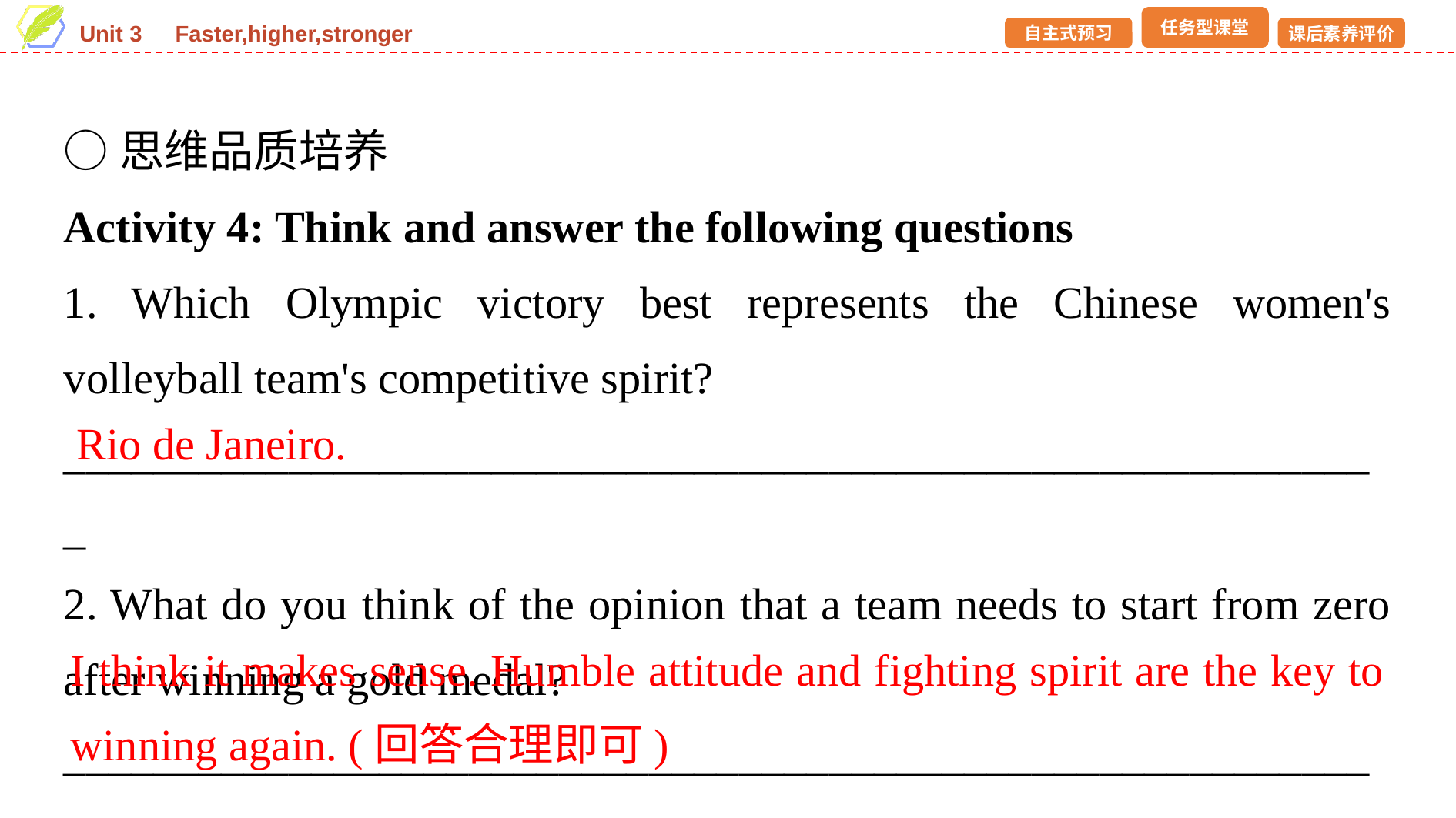

○思维品质培养
Activity 4: Think and answer the following questions
1. Which Olympic victory best represents the Chinese women's volleyball team's competitive spirit?
___________________________________________________________
2. What do you think of the opinion that a team needs to start from zero after winning a gold medal?
______________________________________________________________________________________________________________________
Rio de Janeiro.
I think it makes sense. Humble attitude and fighting spirit are the key to winning again. (回答合理即可)